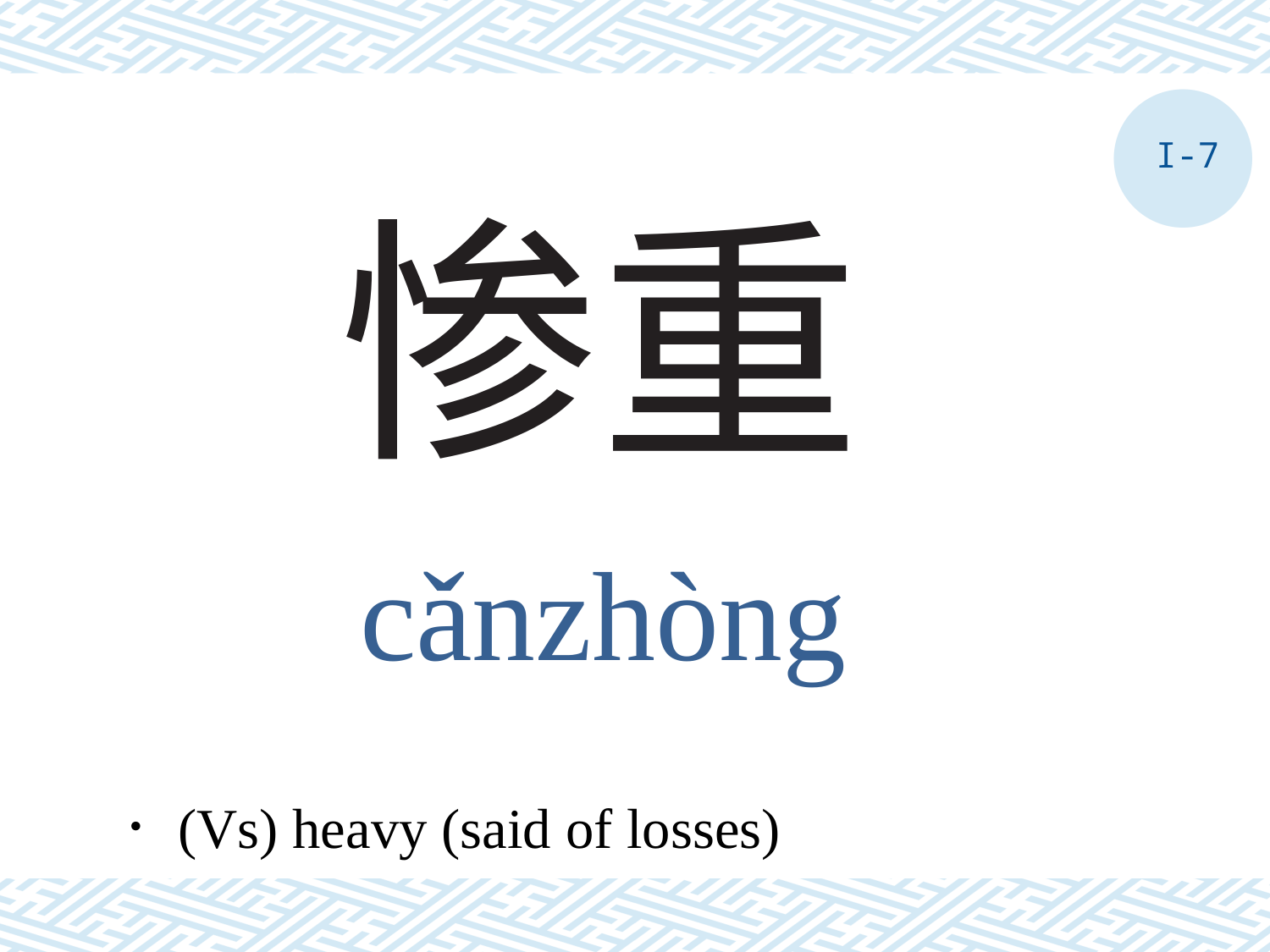

I-7

# 惨重
cǎnzhòng
．(Vs) heavy (said of losses)